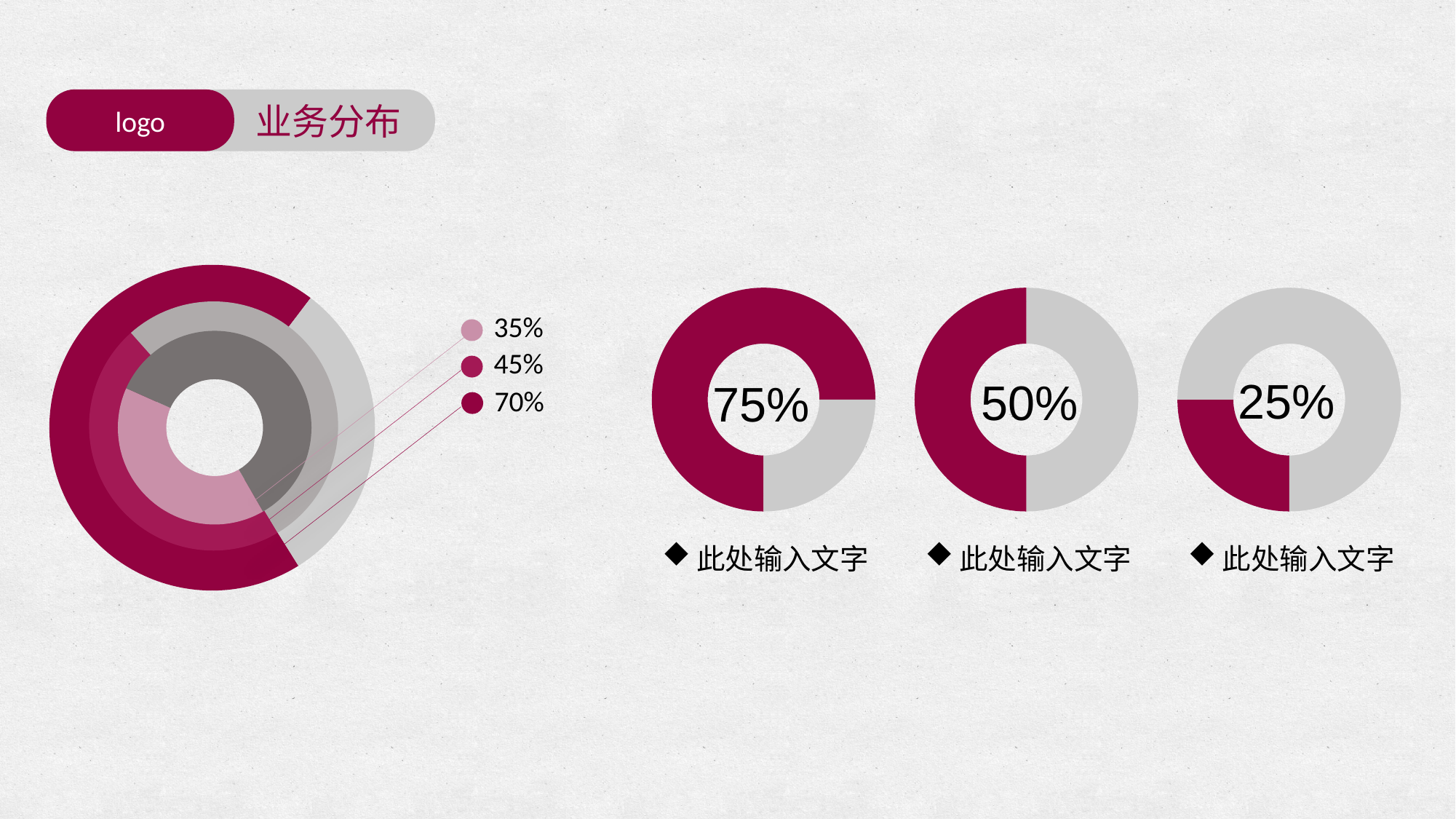

logo

业务分布

### Chart

| Category | 销售额 |
|---|---|
| 第一季度 | 90.0 |
| 第二季度 | 40.0 |

### Chart

| Category | 销售额 |
|---|---|
| 第一季度 | 75.0 |
| 第二季度 | 25.0 |

### Chart

| Category | 销售额 |
|---|---|
| 第一季度 | 50.0 |
| 第二季度 | 50.0 |

### Chart

| Category | 销售额 |
|---|---|
| 第一季度 | 25.0 |
| 第二季度 | 75.0 |

### Chart

| Category | 销售额 |
|---|---|
| 第一季度 | 80.0 |
| 第二季度 | 90.0 |
35%

### Chart

| Category | 销售额 |
|---|---|
| 第一季度 | 60.0 |
| 第二季度 | 90.0 |
45%

25%
50%
75%
70%

此处输入文字
此处输入文字
此处输入文字